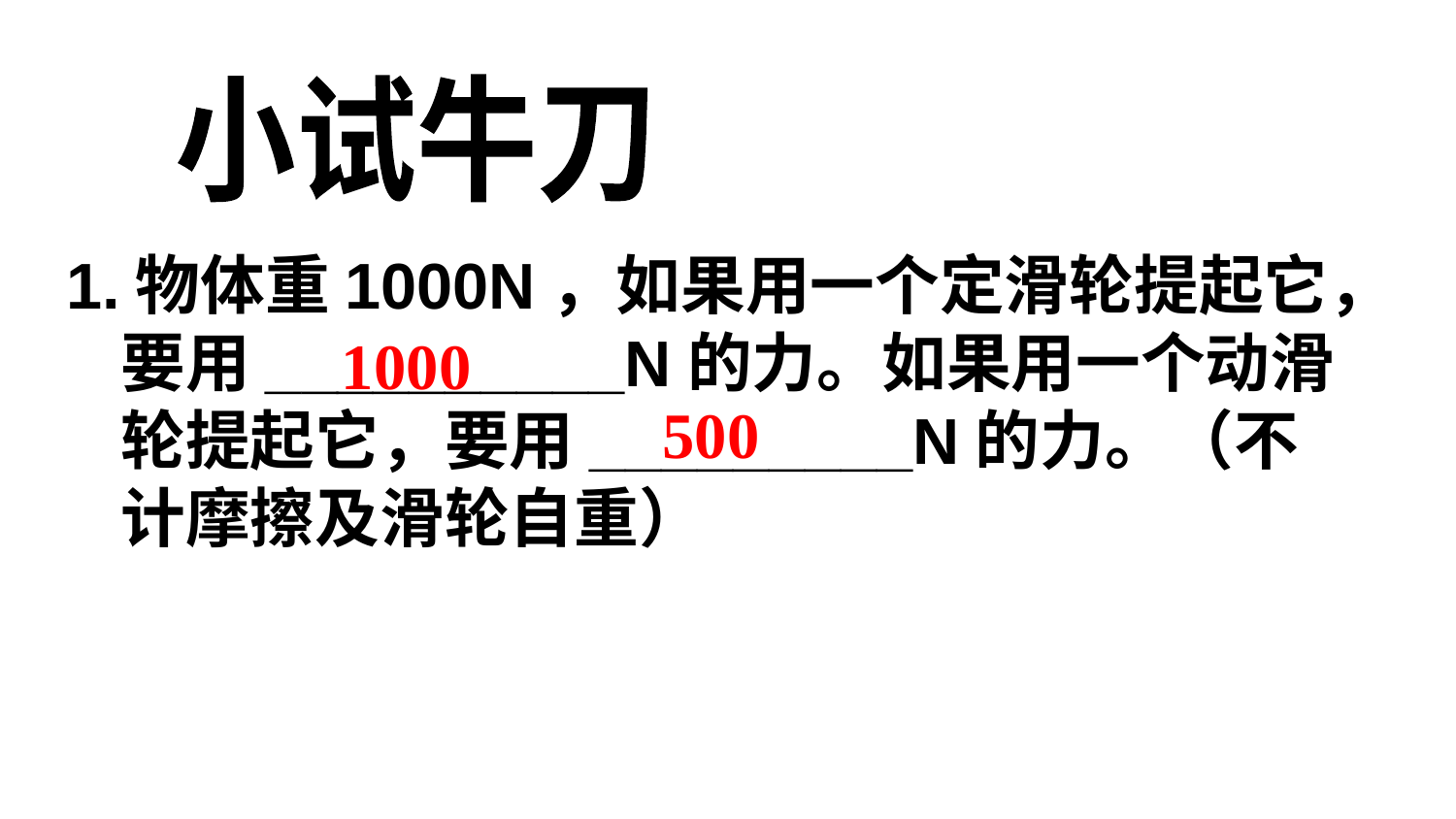

小试牛刀
1.物体重1000N，如果用一个定滑轮提起它，要用__________N的力。如果用一个动滑轮提起它，要用_________N的力。（不计摩擦及滑轮自重）
1000
500